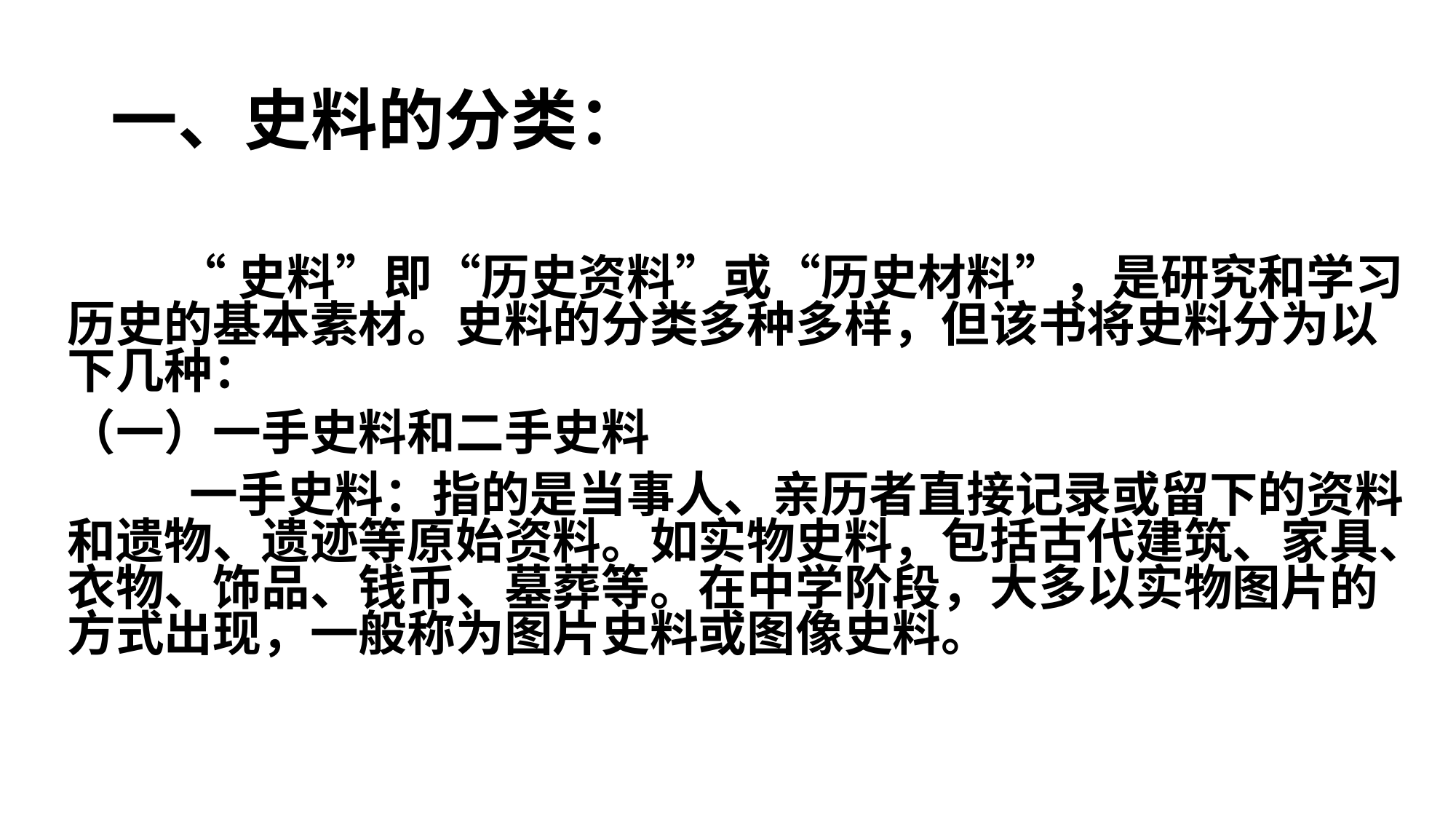

# 一、史料的分类：

          “史料”即“历史资料”或“历史材料”，是研究和学习历史的基本素材。史料的分类多种多样，但该书将史料分为以下几种：
（一）一手史料和二手史料
          一手史料：指的是当事人、亲历者直接记录或留下的资料和遗物、遗迹等原始资料。如实物史料，包括古代建筑、家具、衣物、饰品、钱币、墓葬等。在中学阶段，大多以实物图片的方式出现，一般称为图片史料或图像史料。